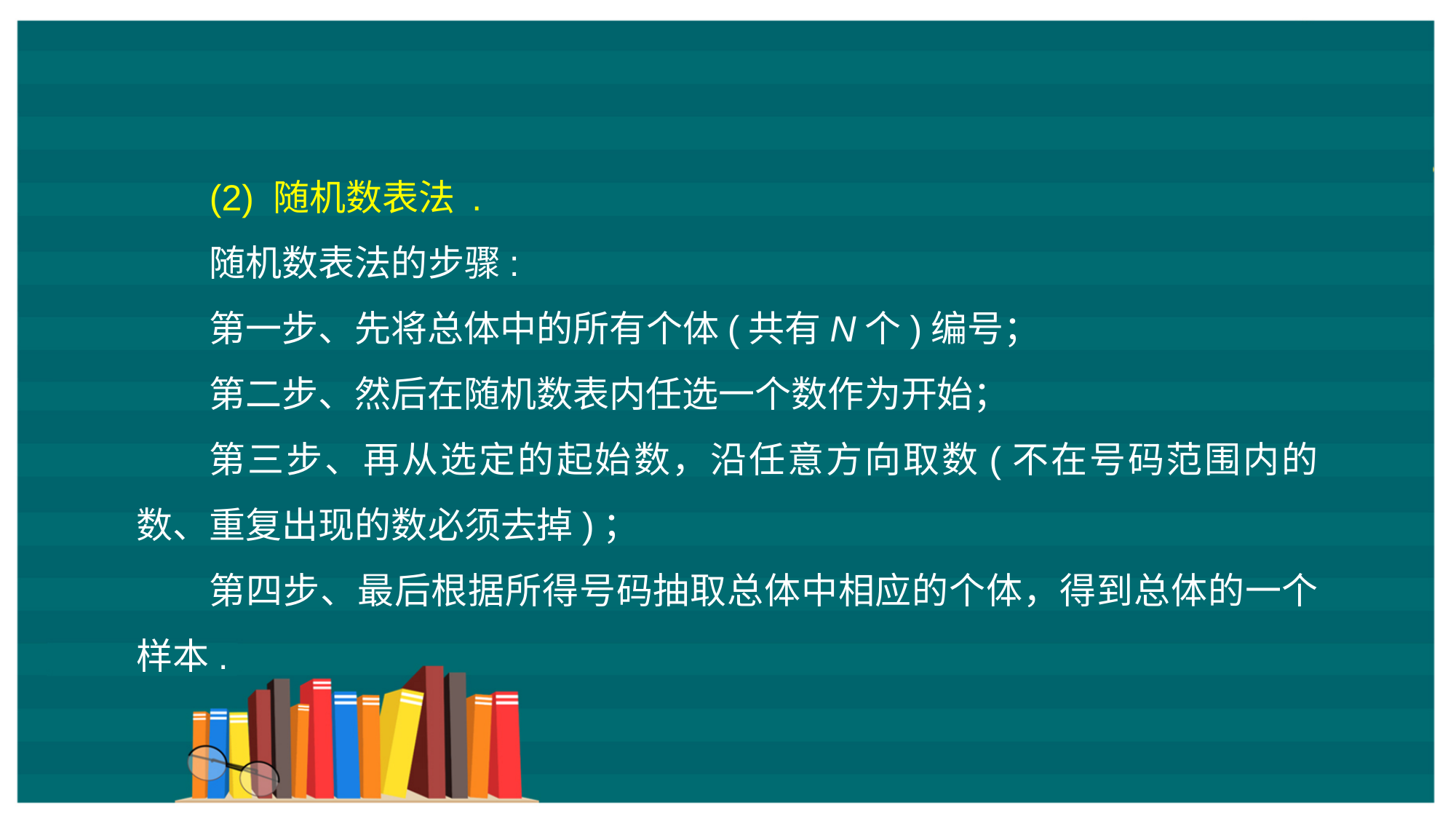

(2) 随机数表法 .
随机数表法的步骤:
第一步、先将总体中的所有个体(共有N个)编号；
第二步、然后在随机数表内任选一个数作为开始；
第三步、再从选定的起始数，沿任意方向取数(不在号码范围内的数、重复出现的数必须去掉)；
第四步、最后根据所得号码抽取总体中相应的个体，得到总体的一个样本.